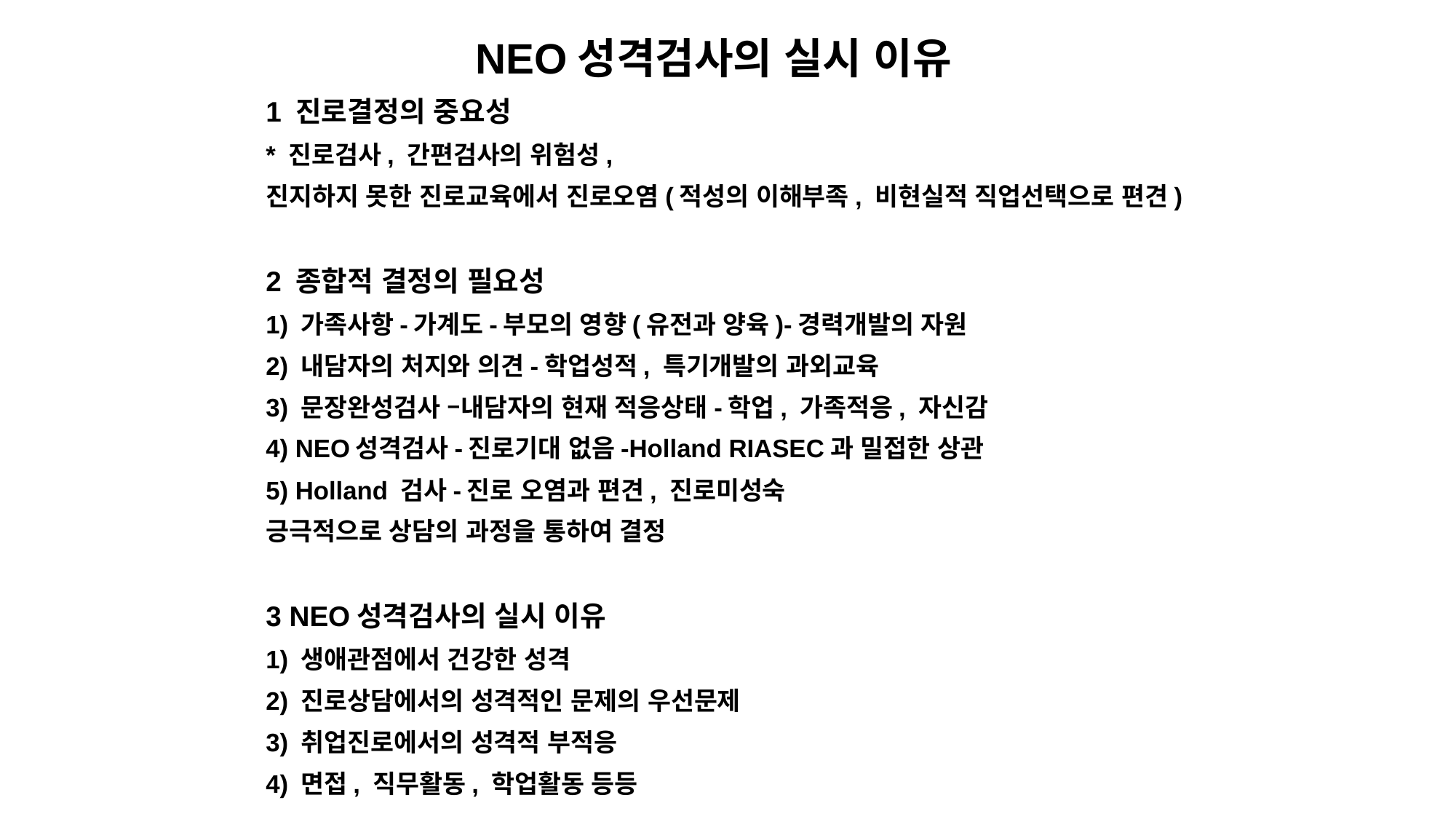

NEO성격검사의 실시 이유
1 진로결정의 중요성
* 진로검사, 간편검사의 위험성,
진지하지 못한 진로교육에서 진로오염(적성의 이해부족, 비현실적 직업선택으로 편견)

2 종합적 결정의 필요성
1) 가족사항-가계도-부모의 영향(유전과 양육)-경력개발의 자원
2) 내담자의 처지와 의견-학업성적, 특기개발의 과외교육
3) 문장완성검사 –내담자의 현재 적응상태-학업, 가족적응, 자신감
4) NEO성격검사-진로기대 없음-Holland RIASEC과 밀접한 상관
5) Holland 검사-진로 오염과 편견, 진로미성숙
긍극적으로 상담의 과정을 통하여 결정

3 NEO성격검사의 실시 이유
1) 생애관점에서 건강한 성격
2) 진로상담에서의 성격적인 문제의 우선문제
3) 취업진로에서의 성격적 부적응
4) 면접, 직무활동, 학업활동 등등